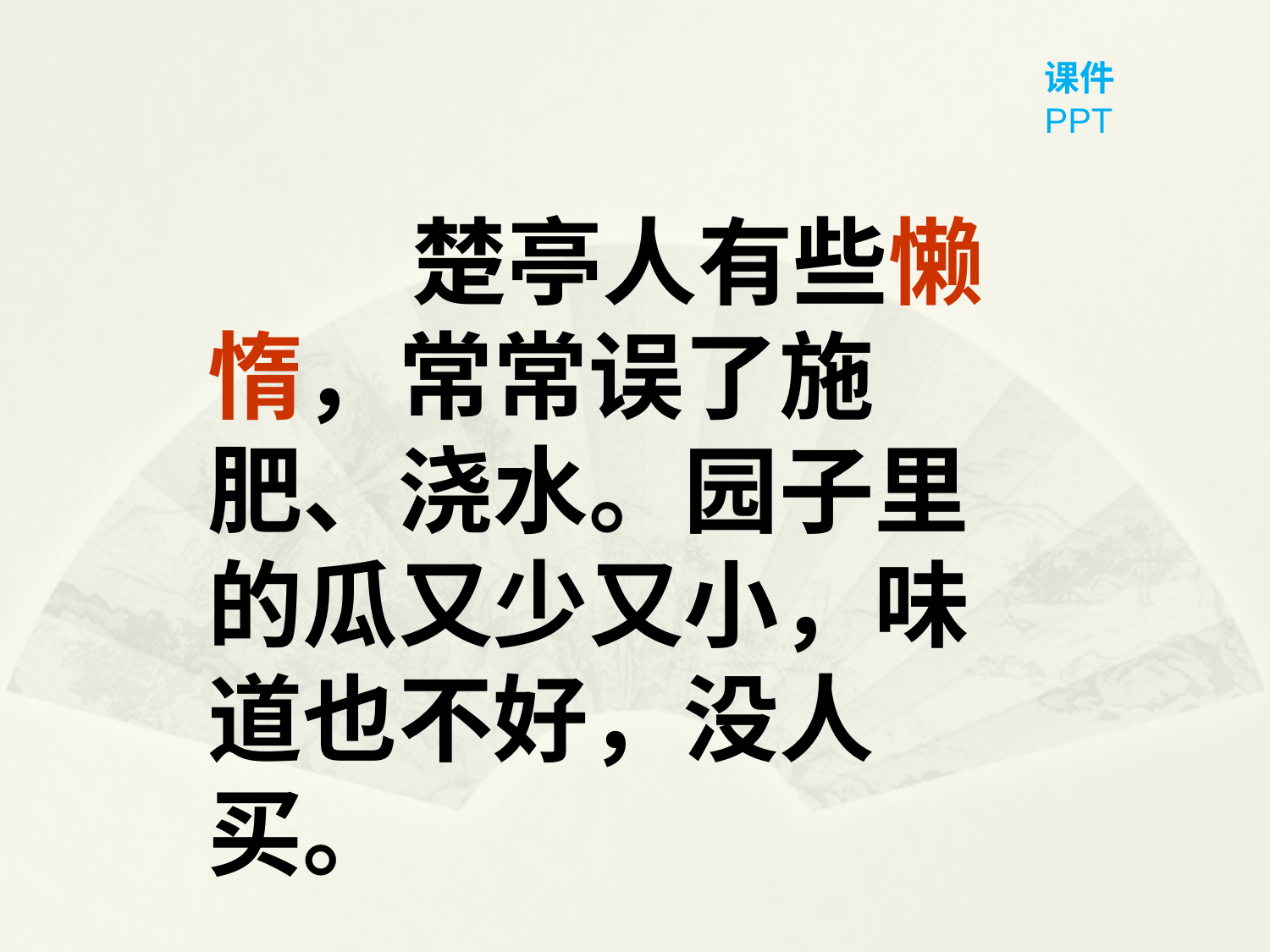

课件PPT
　　　楚亭人有些懒惰，常常误了施肥、浇水。园子里的瓜又少又小，味道也不好，没人买。